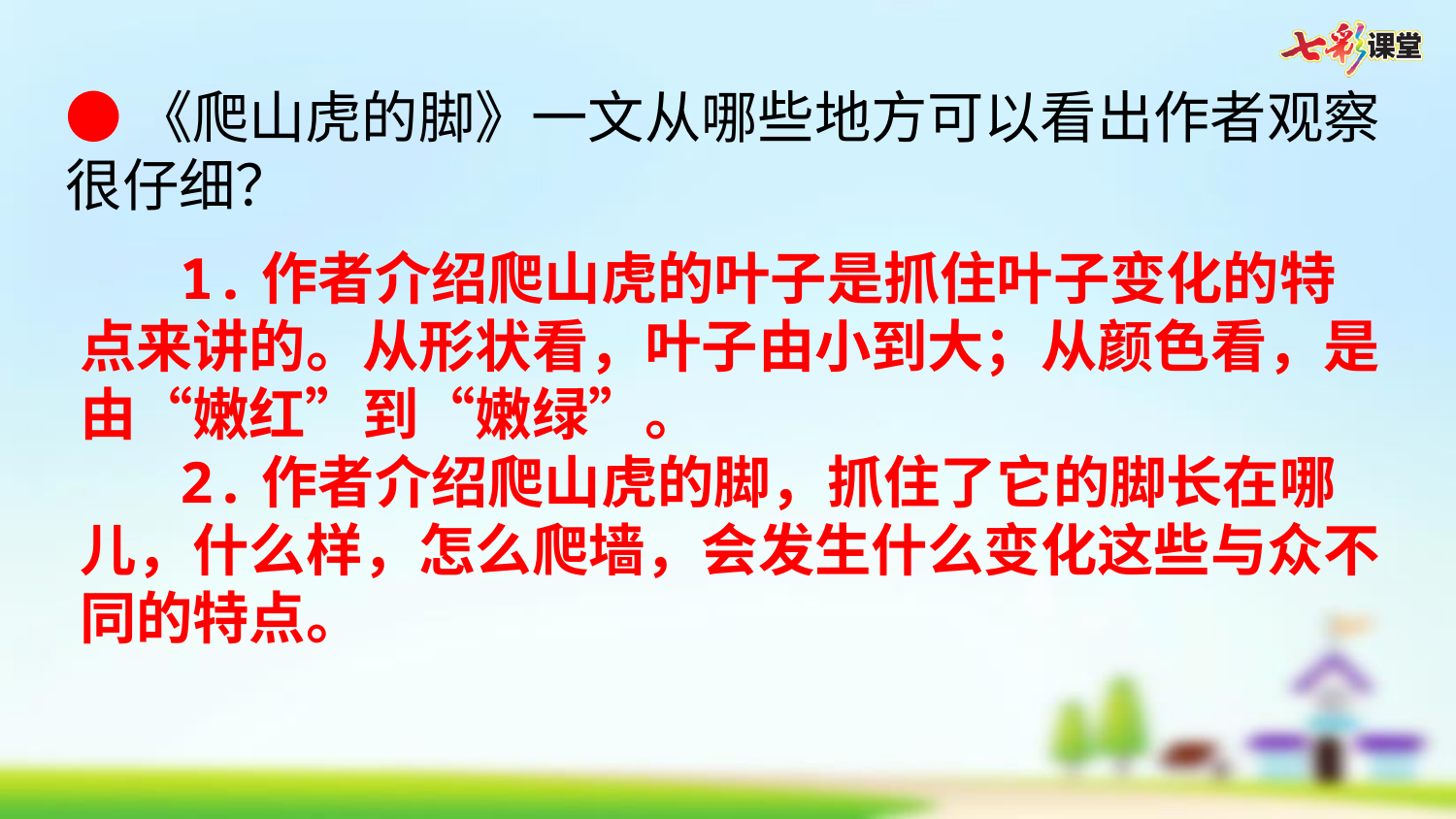

●《爬山虎的脚》一文从哪些地方可以看出作者观察很仔细？
1.作者介绍爬山虎的叶子是抓住叶子变化的特点来讲的。从形状看，叶子由小到大；从颜色看，是由“嫩红”到“嫩绿”。
2.作者介绍爬山虎的脚，抓住了它的脚长在哪儿，什么样，怎么爬墙，会发生什么变化这些与众不同的特点。